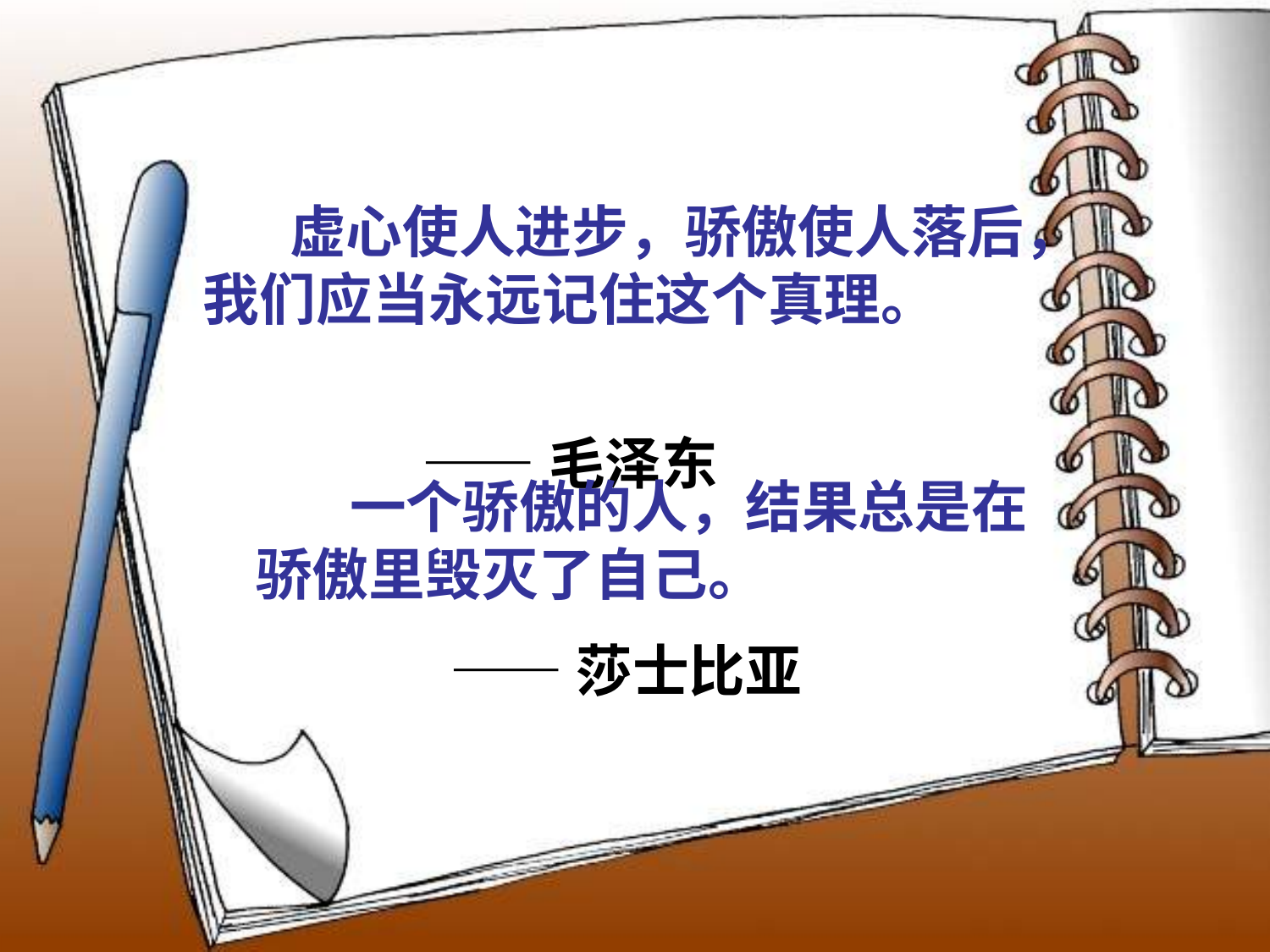

虚心使人进步，骄傲使人落后，我们应当永远记住这个真理。
                 ——毛泽东
            一个骄傲的人，结果总是在骄傲里毁灭了自己。
               ——莎士比亚